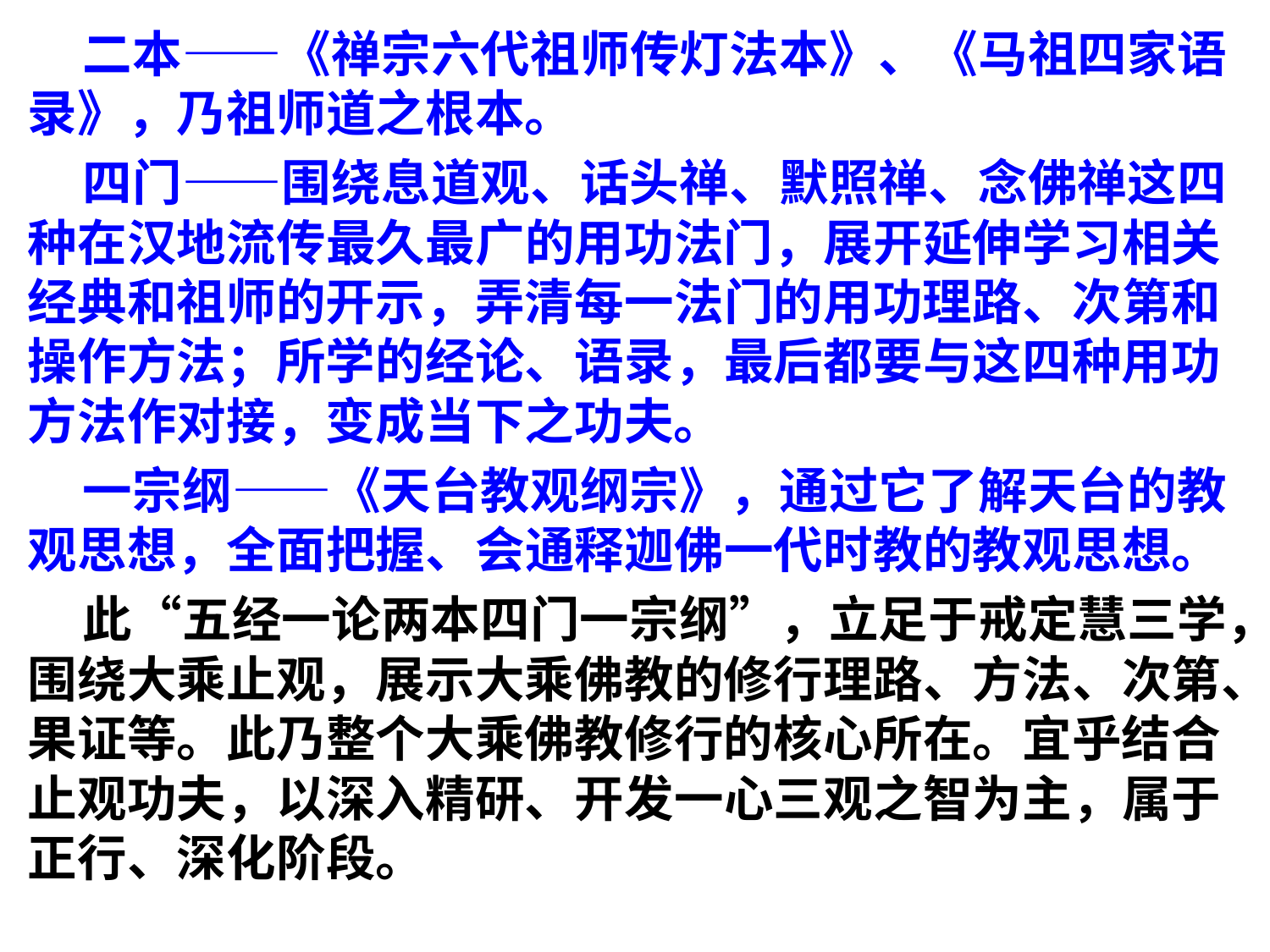

二本——《禅宗六代祖师传灯法本》、《马祖四家语录》，乃祖师道之根本。
    四门——围绕息道观、话头禅、默照禅、念佛禅这四种在汉地流传最久最广的用功法门，展开延伸学习相关经典和祖师的开示，弄清每一法门的用功理路、次第和操作方法；所学的经论、语录，最后都要与这四种用功方法作对接，变成当下之功夫。
    一宗纲——《天台教观纲宗》，通过它了解天台的教观思想，全面把握、会通释迦佛一代时教的教观思想。
    此“五经一论两本四门一宗纲”，立足于戒定慧三学，围绕大乘止观，展示大乘佛教的修行理路、方法、次第、果证等。此乃整个大乘佛教修行的核心所在。宜乎结合止观功夫，以深入精研、开发一心三观之智为主，属于正行、深化阶段。